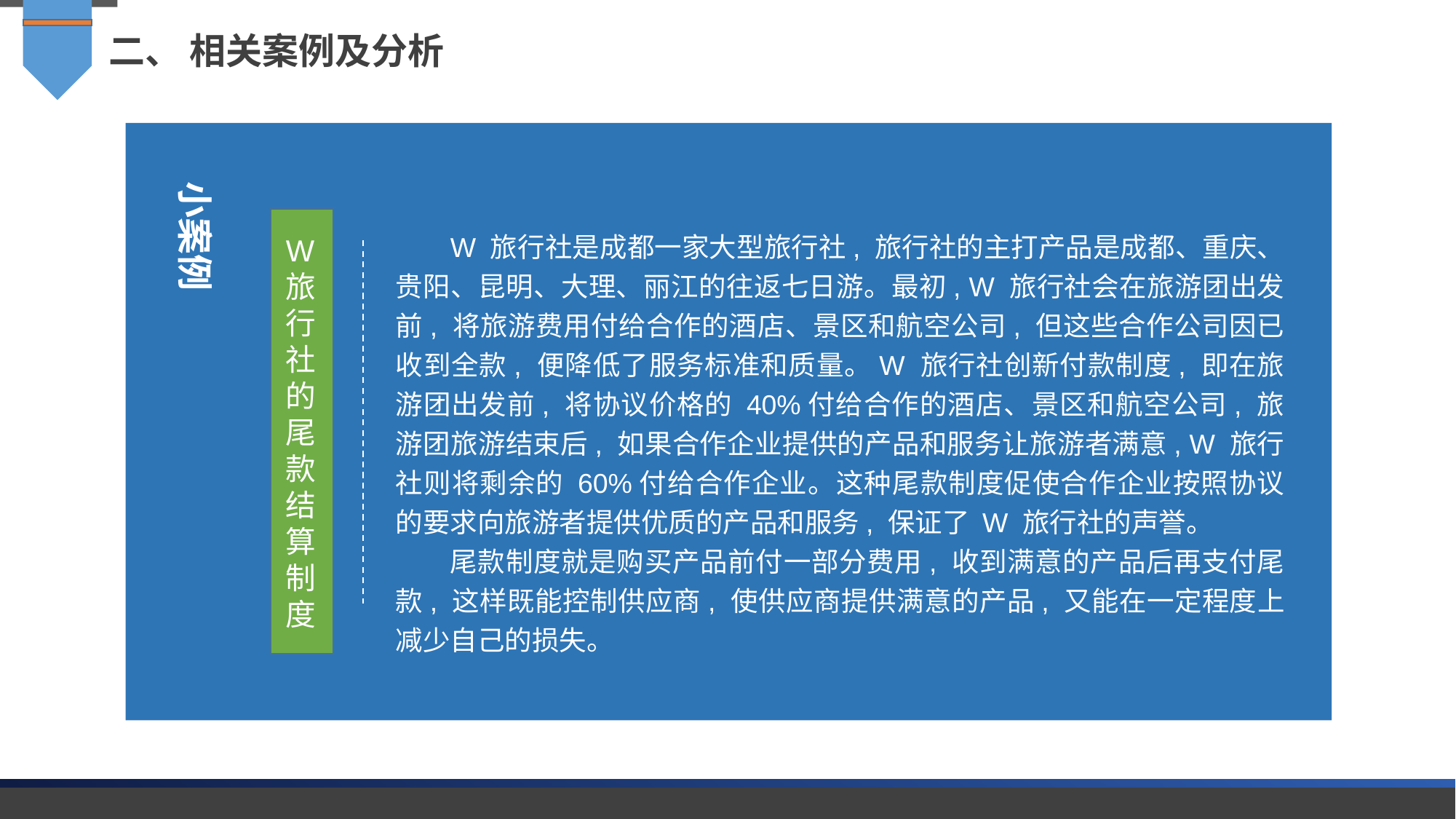

二、 相关案例及分析

小案例

W 旅行社是成都一家大型旅行社, 旅行社的主打产品是成都、重庆、贵阳、昆明、大理、丽江的往返七日游。最初, W 旅行社会在旅游团出发前, 将旅游费用付给合作的酒店、景区和航空公司, 但这些合作公司因已收到全款, 便降低了服务标准和质量。W 旅行社创新付款制度, 即在旅游团出发前, 将协议价格的 40%付给合作的酒店、景区和航空公司, 旅游团旅游结束后, 如果合作企业提供的产品和服务让旅游者满意, W 旅行社则将剩余的 60%付给合作企业。这种尾款制度促使合作企业按照协议的要求向旅游者提供优质的产品和服务, 保证了 W 旅行社的声誉。
尾款制度就是购买产品前付一部分费用, 收到满意的产品后再支付尾款, 这样既能控制供应商, 使供应商提供满意的产品, 又能在一定程度上减少自己的损失。
W 旅行社的尾款结算制度